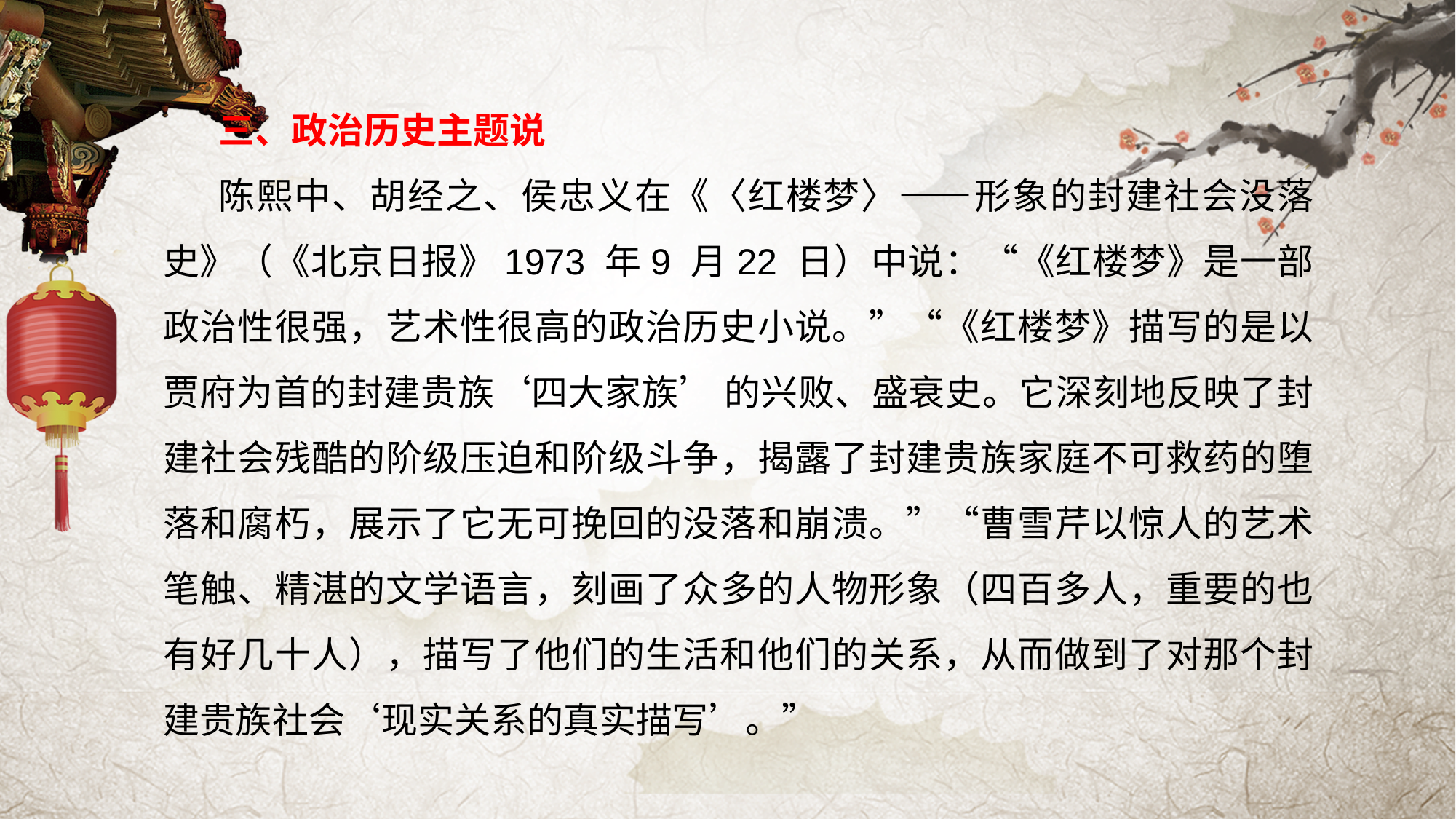

三、政治历史主题说
陈熙中、胡经之、侯忠义在《〈红楼梦〉——形象的封建社会没落史》（《北京日报》1973 年9 月22 日）中说：“《红楼梦》是一部政治性很强，艺术性很高的政治历史小说。”“《红楼梦》描写的是以贾府为首的封建贵族‘四大家族’ 的兴败、盛衰史。它深刻地反映了封建社会残酷的阶级压迫和阶级斗争，揭露了封建贵族家庭不可救药的堕落和腐朽，展示了它无可挽回的没落和崩溃。”“曹雪芹以惊人的艺术笔触、精湛的文学语言，刻画了众多的人物形象（四百多人，重要的也有好几十人），描写了他们的生活和他们的关系，从而做到了对那个封建贵族社会‘现实关系的真实描写’。”